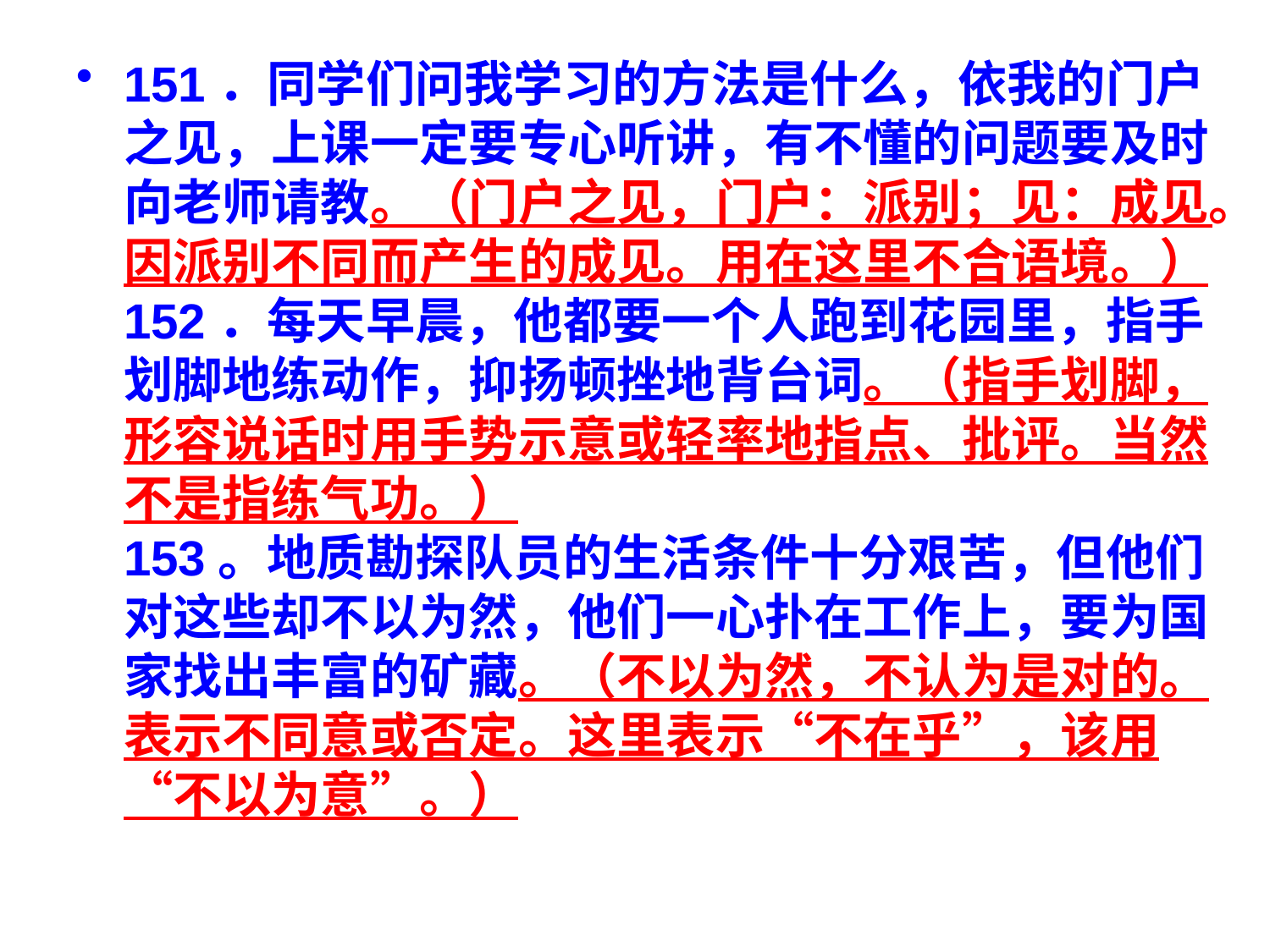

151．同学们问我学习的方法是什么，依我的门户之见，上课一定要专心听讲，有不懂的问题要及时向老师请教。（门户之见，门户：派别；见：成见。因派别不同而产生的成见。用在这里不合语境。）
152．每天早晨，他都要一个人跑到花园里，指手划脚地练动作，抑扬顿挫地背台词。（指手划脚，形容说话时用手势示意或轻率地指点、批评。当然不是指练气功。）
153。地质勘探队员的生活条件十分艰苦，但他们对这些却不以为然，他们一心扑在工作上，要为国家找出丰富的矿藏。（不以为然，不认为是对的。表示不同意或否定。这里表示“不在乎”，该用“不以为意”。）